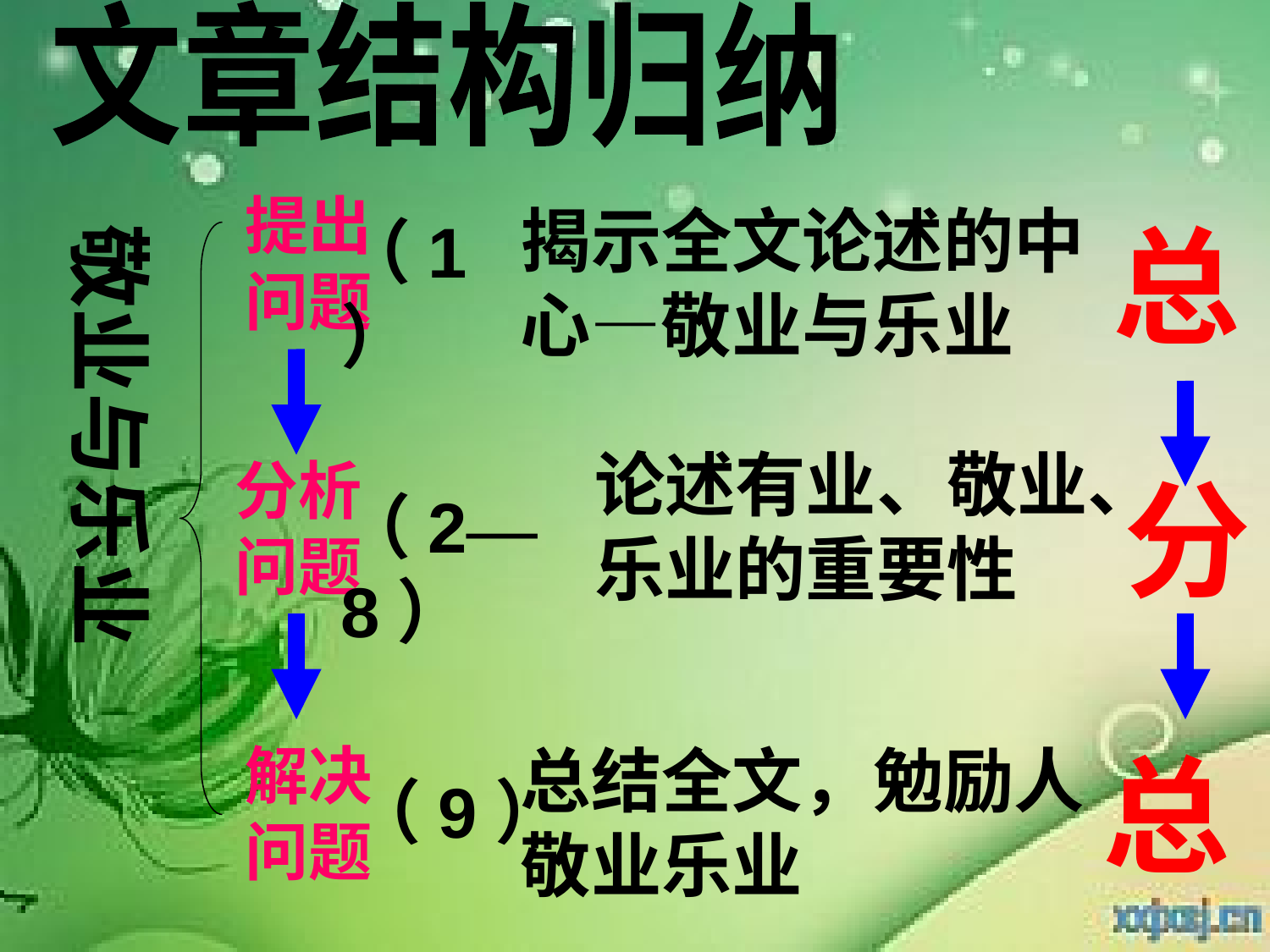

文章结构归纳
提出问题
揭示全文论述的中心—敬业与乐业
（1）
总
敬业与乐业

论述有业、敬业、乐业的重要性
分析问题
分
（2—8）

解决问题
总结全文，勉励人敬业乐业
总
（9）